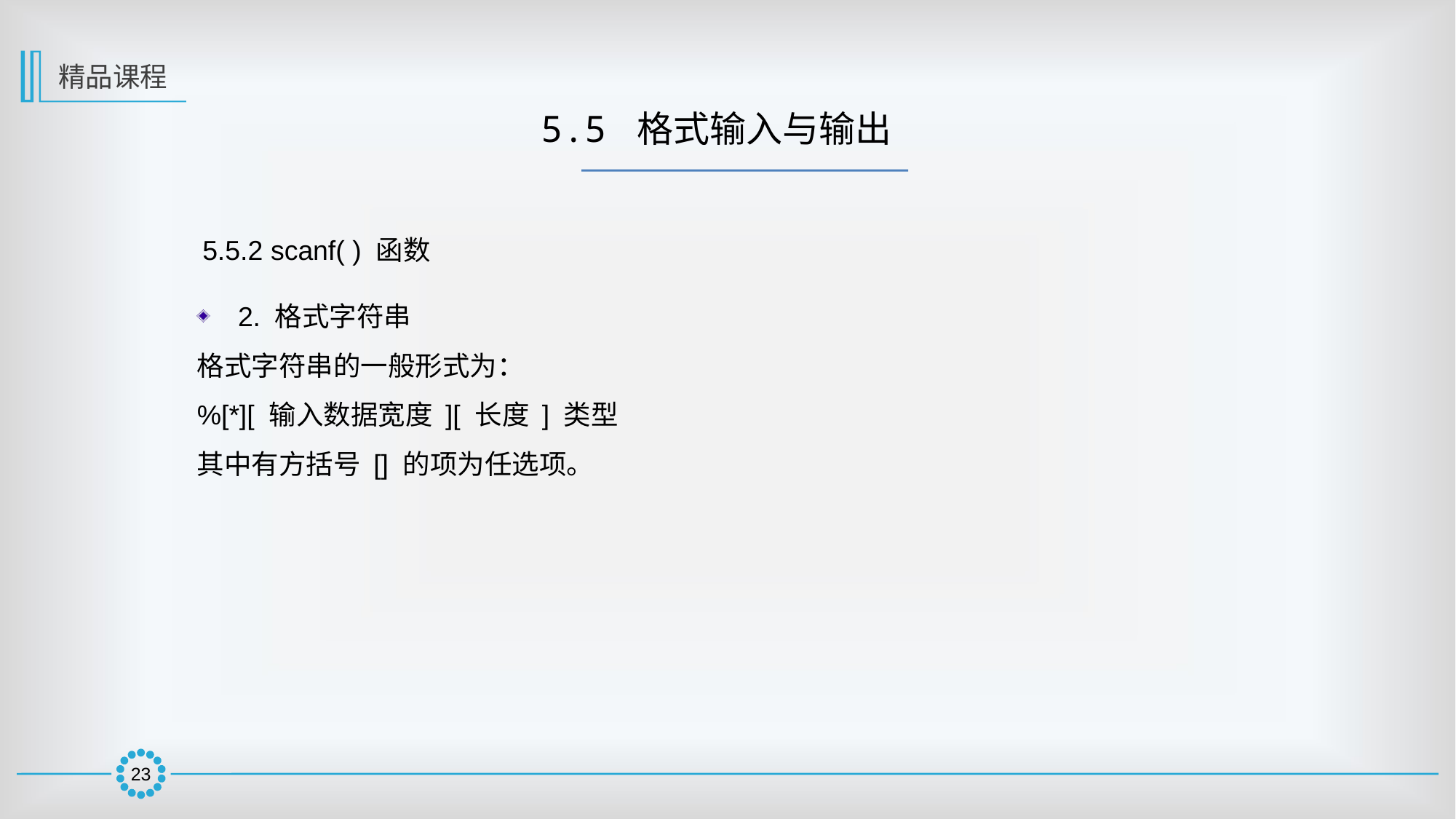

精品课程
5.5 格式输入与输出

5.5.2 scanf( ) 函数
2. 格式字符串
格式字符串的一般形式为：
%[*][ 输入数据宽度 ][ 长度 ] 类型
其中有方括号 [] 的项为任选项。

23